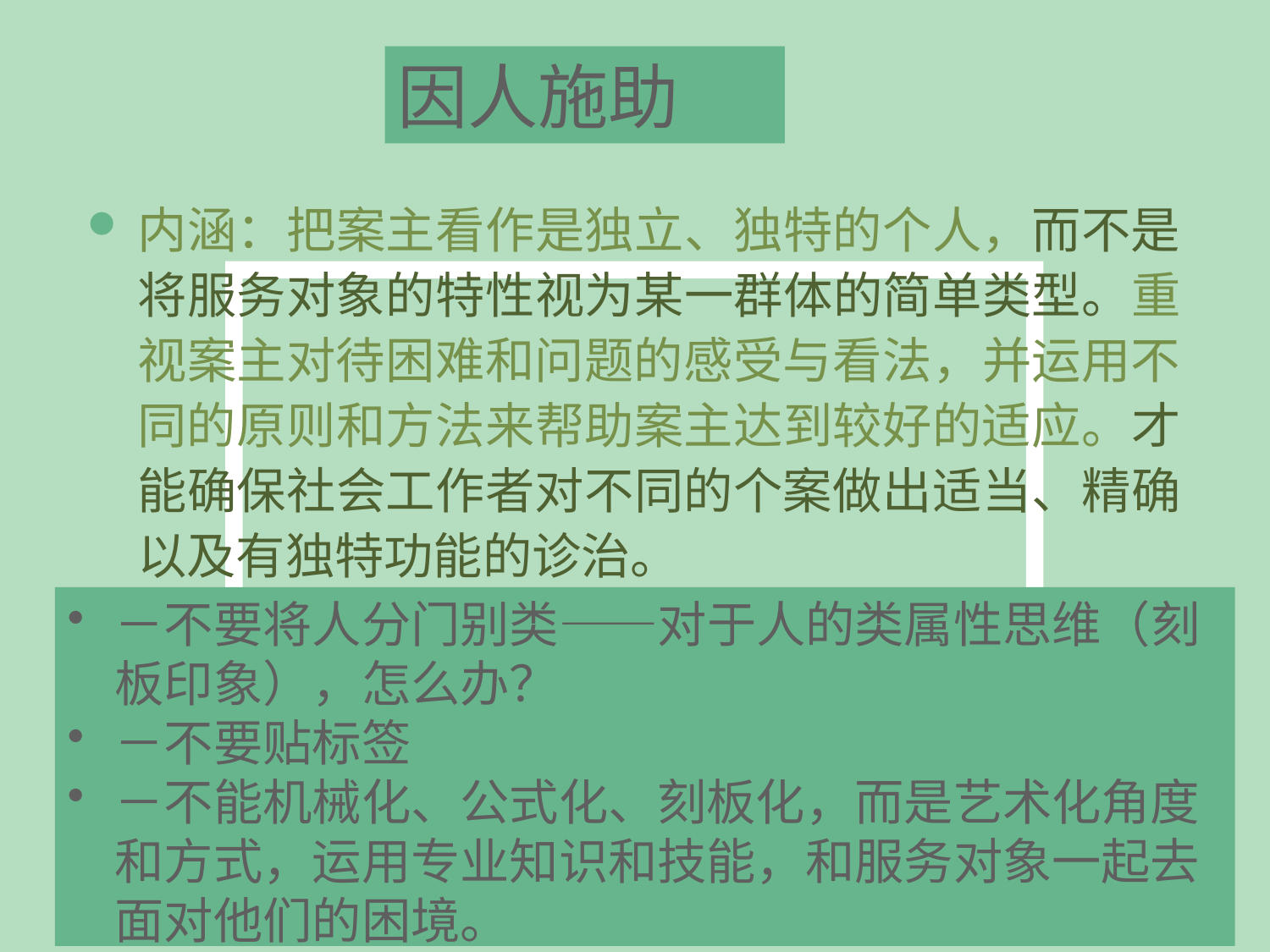

因人施助
内涵：把案主看作是独立、独特的个人，而不是将服务对象的特性视为某一群体的简单类型。重视案主对待困难和问题的感受与看法，并运用不同的原则和方法来帮助案主达到较好的适应。才能确保社会工作者对不同的个案做出适当、精确以及有独特功能的诊治。
－不要将人分门别类——对于人的类属性思维（刻板印象），怎么办？
－不要贴标签
－不能机械化、公式化、刻板化，而是艺术化角度和方式，运用专业知识和技能，和服务对象一起去面对他们的困境。